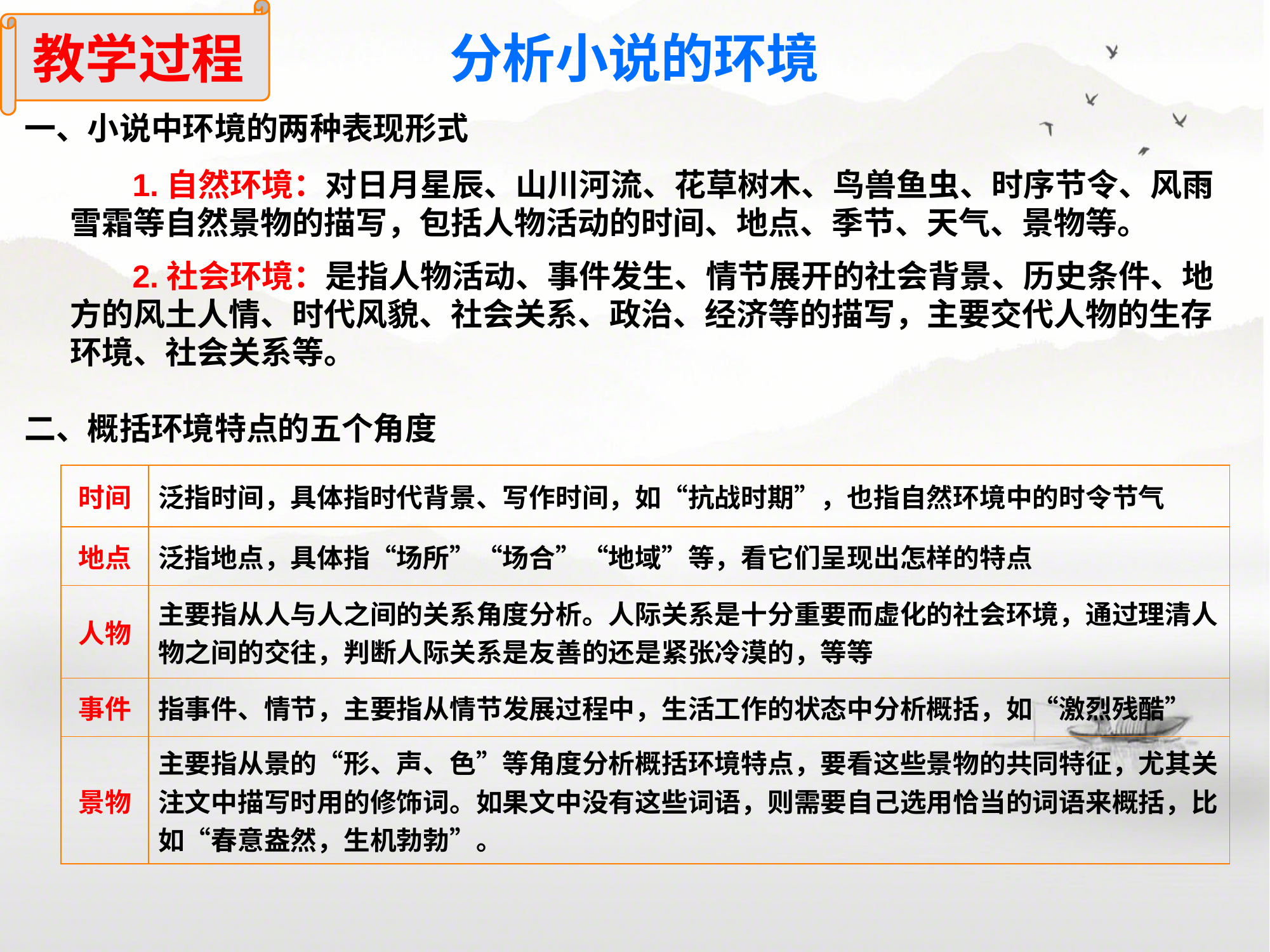

教学过程
分析小说的环境
一、小说中环境的两种表现形式
       1.自然环境：对日月星辰、山川河流、花草树木、鸟兽鱼虫、时序节令、风雨雪霜等自然景物的描写，包括人物活动的时间、地点、季节、天气、景物等。
       2.社会环境：是指人物活动、事件发生、情节展开的社会背景、历史条件、地方的风土人情、时代风貌、社会关系、政治、经济等的描写，主要交代人物的生存环境、社会关系等。
二、概括环境特点的五个角度
| 时间 | 泛指时间，具体指时代背景、写作时间，如“抗战时期”，也指自然环境中的时令节气 |
| --- | --- |
| 地点 | 泛指地点，具体指“场所”“场合”“地域”等，看它们呈现出怎样的特点 |
| 人物 | 主要指从人与人之间的关系角度分析。人际关系是十分重要而虚化的社会环境，通过理清人物之间的交往，判断人际关系是友善的还是紧张冷漠的，等等 |
| 事件 | 指事件、情节，主要指从情节发展过程中，生活工作的状态中分析概括，如“激烈残酷” |
| 景物 | 主要指从景的“形、声、色”等角度分析概括环境特点，要看这些景物的共同特征，尤其关注文中描写时用的修饰词。如果文中没有这些词语，则需要自己选用恰当的词语来概括，比如“春意盎然，生机勃勃”。 |